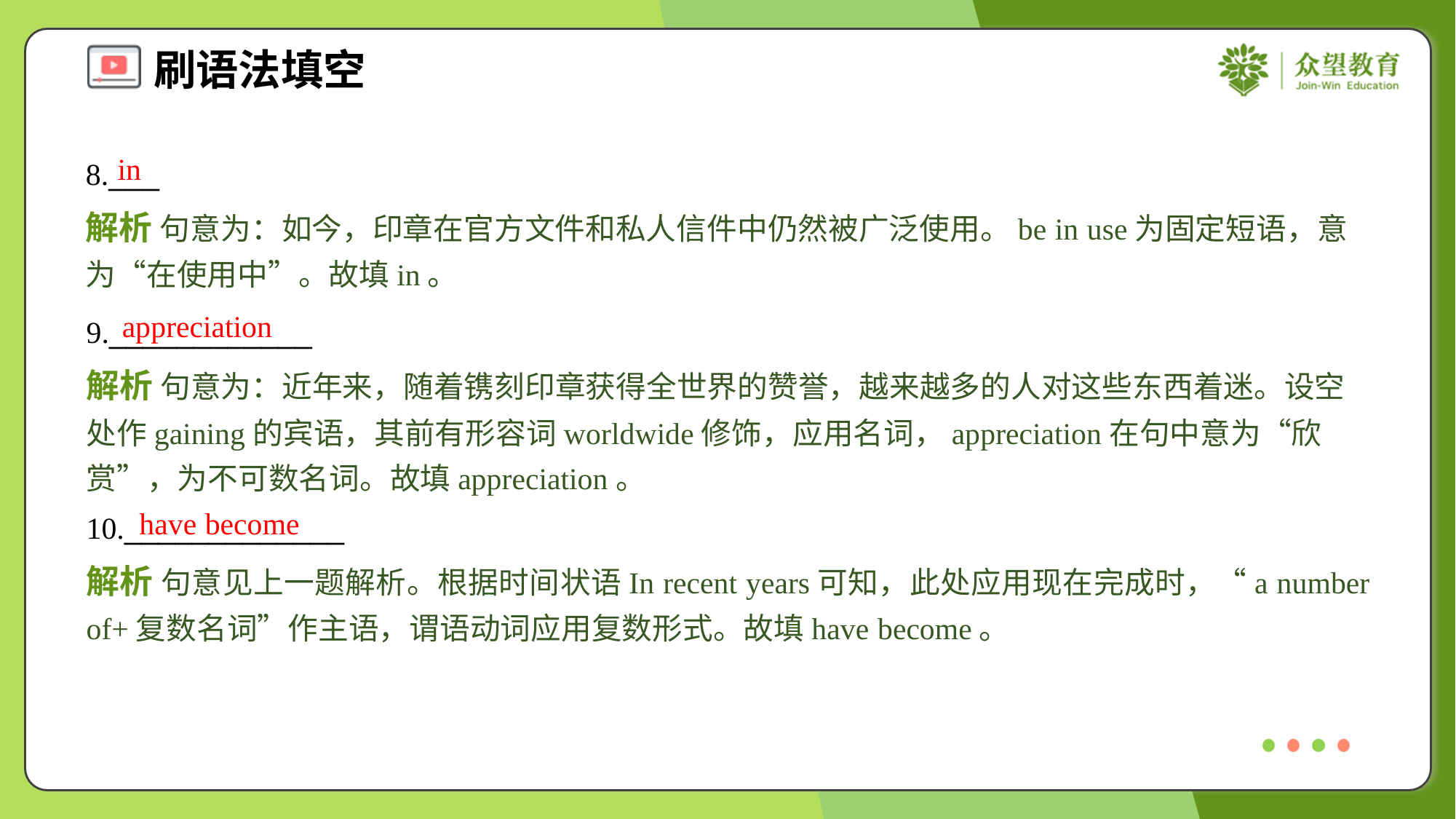

in
8.___
解析 句意为：如今，印章在官方文件和私人信件中仍然被广泛使用。be in use为固定短语，意为“在使用中”。故填in。
appreciation
9.____________
解析 句意为：近年来，随着镌刻印章获得全世界的赞誉，越来越多的人对这些东西着迷。设空处作gaining的宾语，其前有形容词worldwide修饰，应用名词，appreciation在句中意为“欣赏”，为不可数名词。故填appreciation。
have become
10._____________
解析 句意见上一题解析。根据时间状语In recent years可知，此处应用现在完成时，“a number of+复数名词”作主语，谓语动词应用复数形式。故填have become。